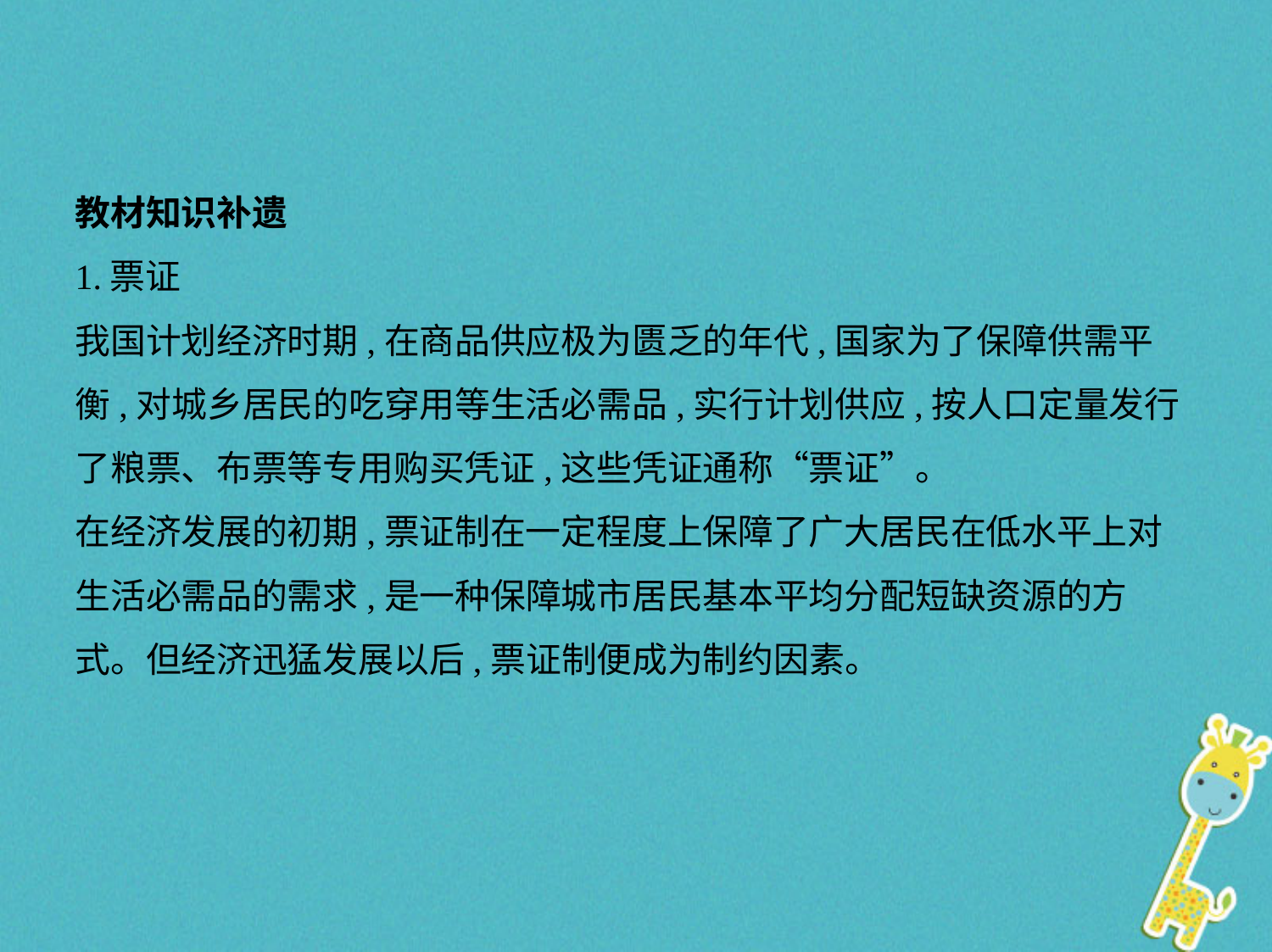

教材知识补遗
1.票证
我国计划经济时期,在商品供应极为匮乏的年代,国家为了保障供需平
衡,对城乡居民的吃穿用等生活必需品,实行计划供应,按人口定量发行
了粮票、布票等专用购买凭证,这些凭证通称“票证”。
在经济发展的初期,票证制在一定程度上保障了广大居民在低水平上对
生活必需品的需求,是一种保障城市居民基本平均分配短缺资源的方
式。但经济迅猛发展以后,票证制便成为制约因素。